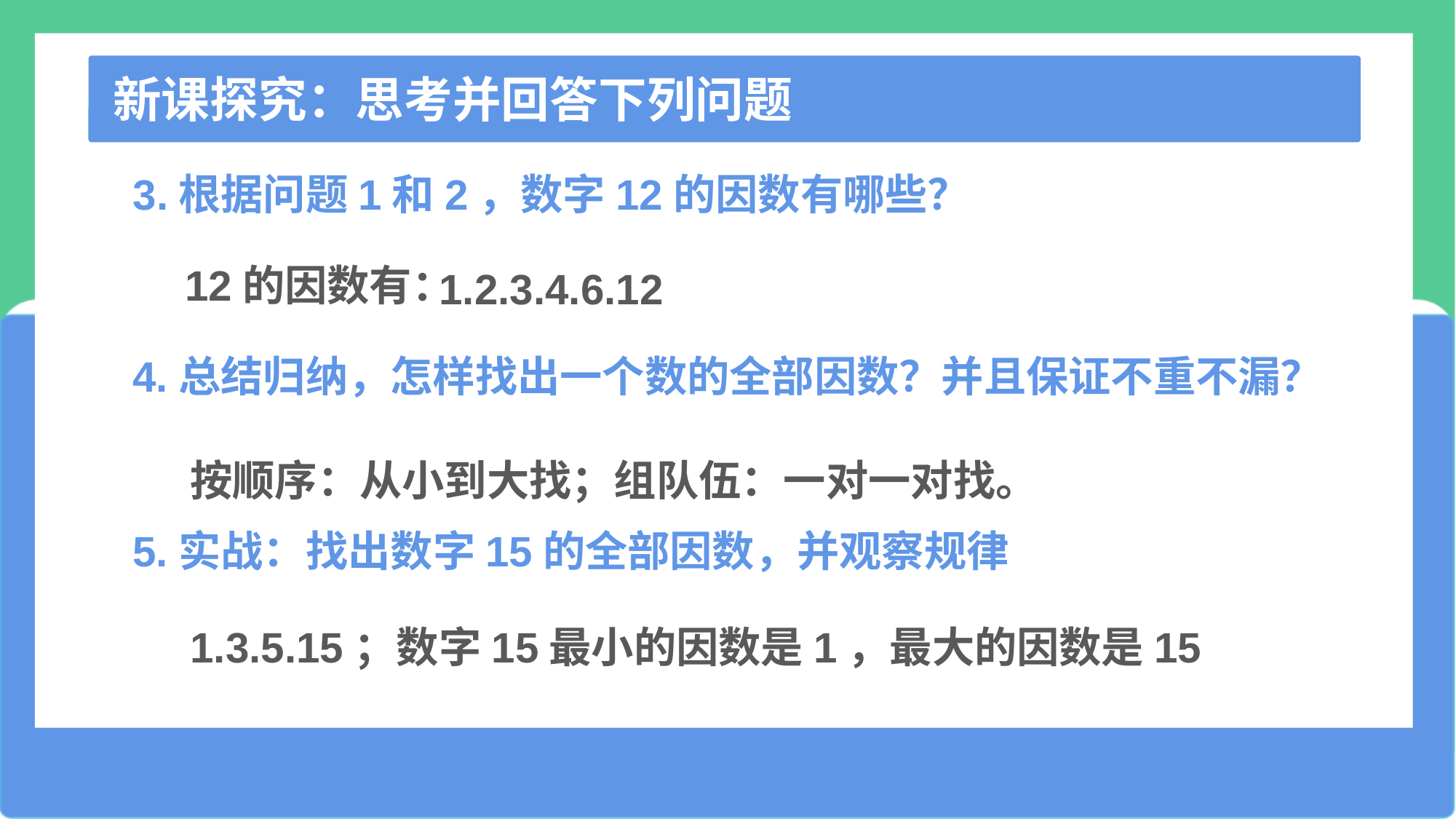

新课探究：思考并回答下列问题
3.根据问题1和2，数字12的因数有哪些？
1.2.3.4.6.12
12的因数有：
4.总结归纳，怎样找出一个数的全部因数？并且保证不重不漏？
按顺序：从小到大找；组队伍：一对一对找。
5.实战：找出数字15的全部因数，并观察规律
1.3.5.15；数字15最小的因数是1，最大的因数是15